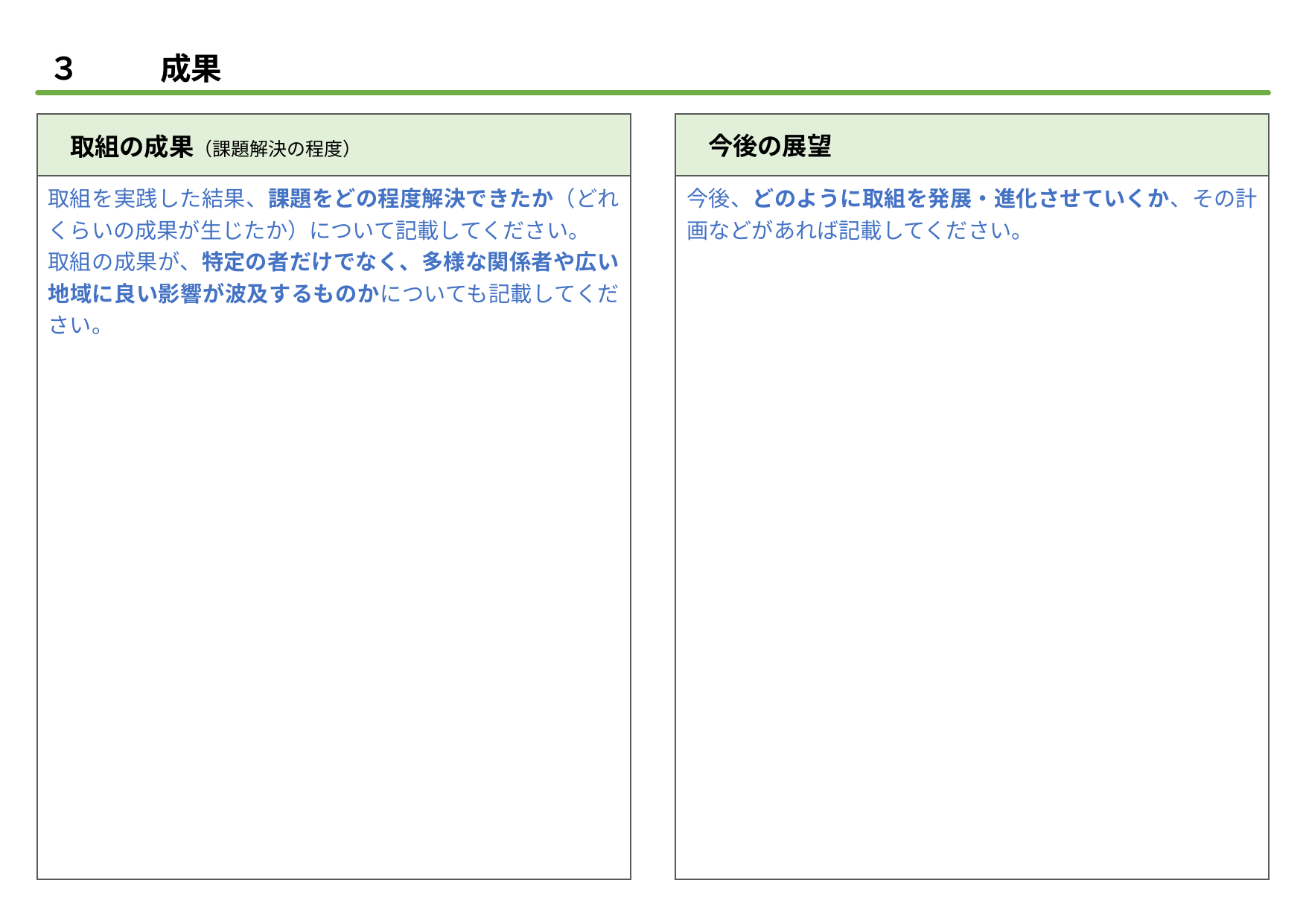

■記載上の注意
記載内容は枠内に収まるように調整してください。
フォントは「Meiryo UI」で統一してください。
作成する際は、青字は削除し、黒字で記載してください。
| 今後の展望 |
| --- |
| 今後、どのように取組を発展・進化させていくか、その計画などがあれば記載してください。 |
| 取組の成果（課題解決の程度） |
| --- |
| 取組を実践した結果、課題をどの程度解決できたか（どれくらいの成果が生じたか）について記載してください。 取組の成果が、特定の者だけでなく、多様な関係者や広い地域に良い影響が波及するものかについても記載してください。 |

■写真・図表の使用
適宜、写真・図表を使用し、記載内容が分かりやすくなるように工夫してください。
本スライドは、今後展示や市HPへの掲載を行う場合があります。写真・図を使用される場合には、著作権・肖像権等の権利侵害にならないようご注意ください。
■PDF化する際の注意
「名前を付けて保存」（F12）から「PDF」形式を選択して保存してください。